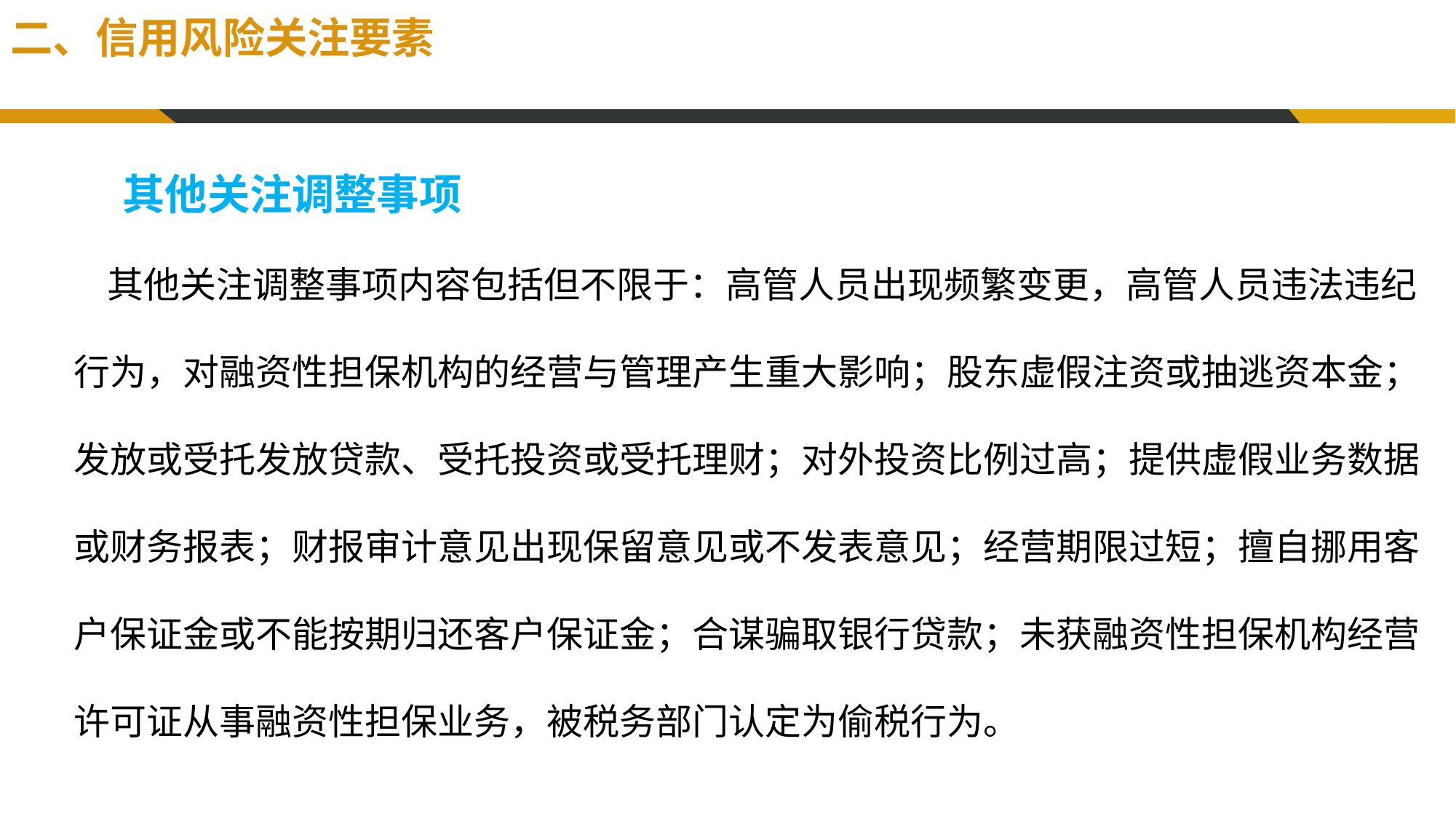

二、信用风险关注要素
    其他关注调整事项
   其他关注调整事项内容包括但不限于：高管人员出现频繁变更，高管人员违法违纪行为，对融资性担保机构的经营与管理产生重大影响；股东虚假注资或抽逃资本金；发放或受托发放贷款、受托投资或受托理财；对外投资比例过高；提供虚假业务数据或财务报表；财报审计意见出现保留意见或不发表意见；经营期限过短；擅自挪用客户保证金或不能按期归还客户保证金；合谋骗取银行贷款；未获融资性担保机构经营许可证从事融资性担保业务，被税务部门认定为偷税行为。